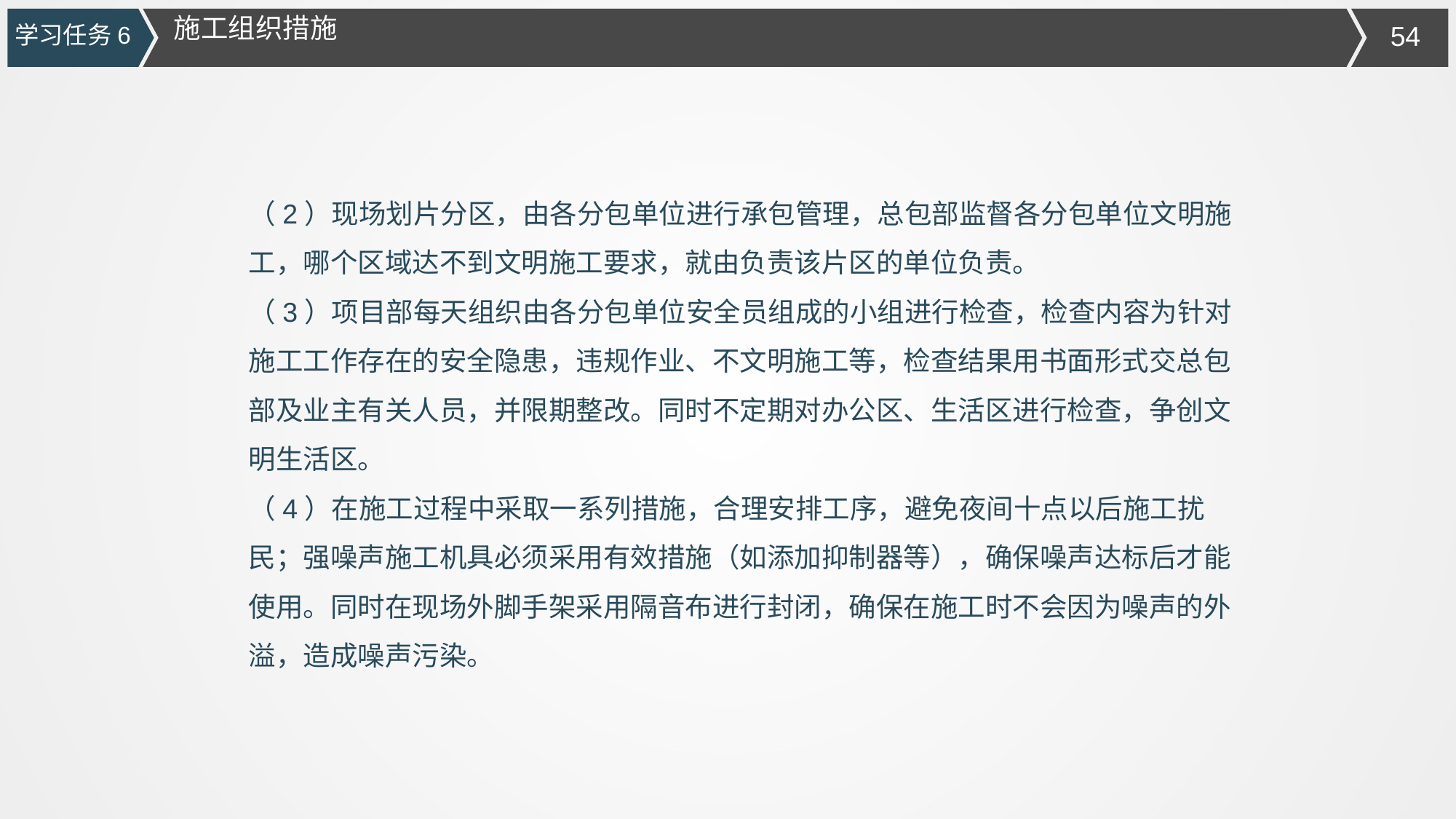

施工组织措施
学习任务6
（2）现场划片分区，由各分包单位进行承包管理，总包部监督各分包单位文明施工，哪个区域达不到文明施工要求，就由负责该片区的单位负责。
（3）项目部每天组织由各分包单位安全员组成的小组进行检查，检查内容为针对施工工作存在的安全隐患，违规作业、不文明施工等，检查结果用书面形式交总包部及业主有关人员，并限期整改。同时不定期对办公区、生活区进行检查，争创文明生活区。
（4）在施工过程中采取一系列措施，合理安排工序，避免夜间十点以后施工扰民；强噪声施工机具必须采用有效措施（如添加抑制器等），确保噪声达标后才能使用。同时在现场外脚手架采用隔音布进行封闭，确保在施工时不会因为噪声的外溢，造成噪声污染。